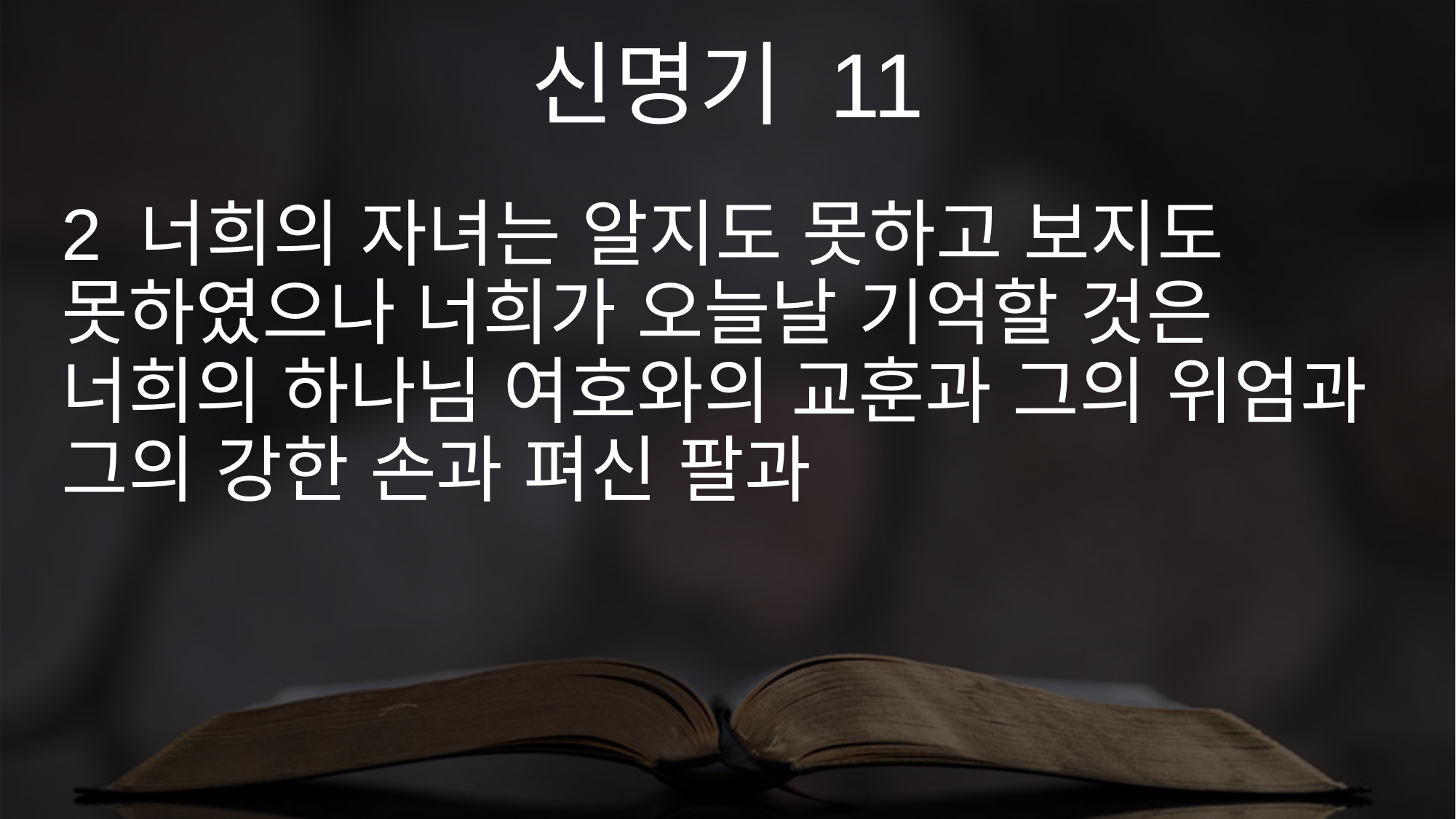

신명기 11
2 너희의 자녀는 알지도 못하고 보지도 못하였으나 너희가 오늘날 기억할 것은 너희의 하나님 여호와의 교훈과 그의 위엄과 그의 강한 손과 펴신 팔과